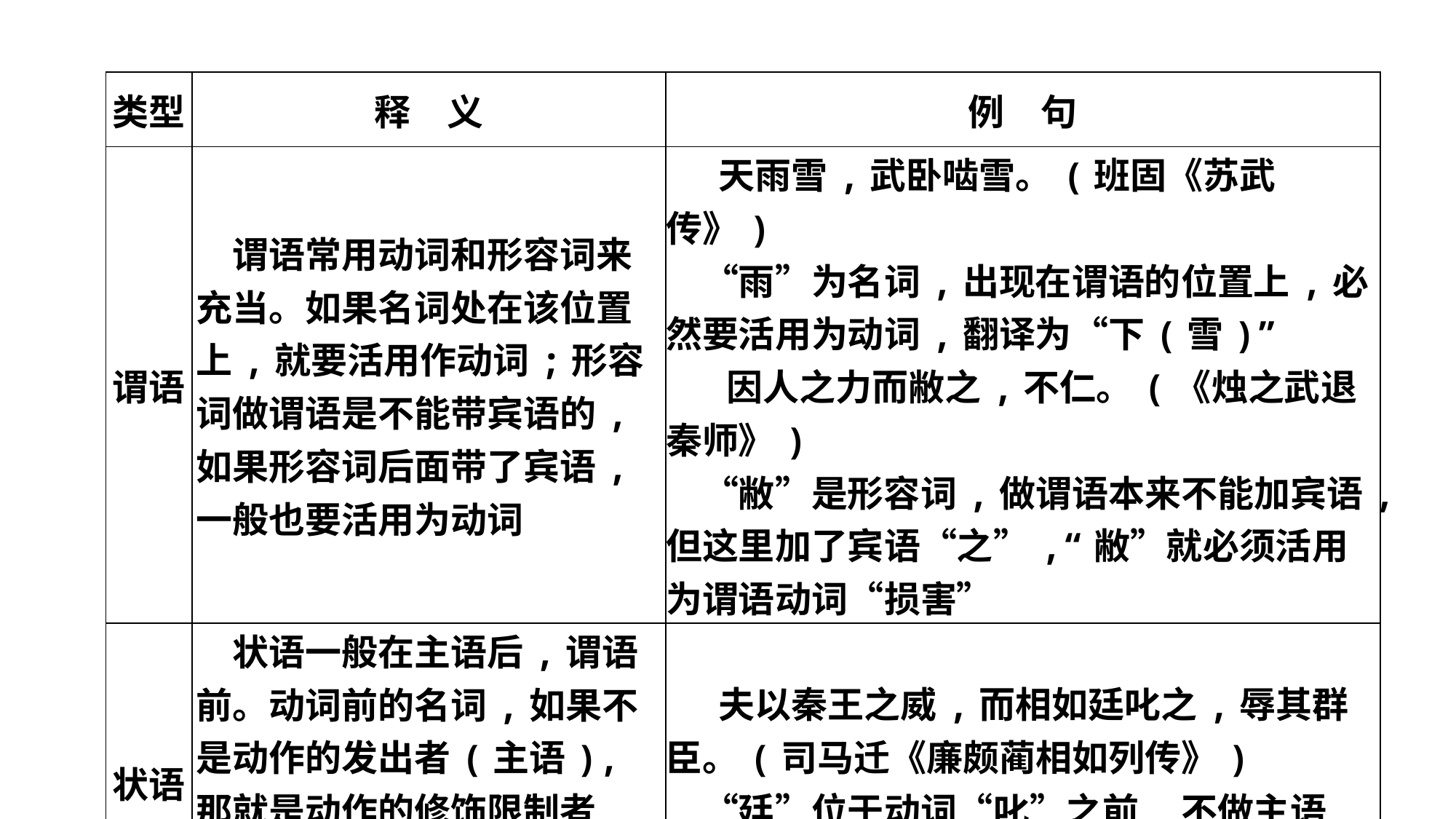

| 类型 | 释　义 | 例　句 |
| --- | --- | --- |
| 谓语 | 谓语常用动词和形容词来充当。如果名词处在该位置上,就要活用作动词;形容词做谓语是不能带宾语的,如果形容词后面带了宾语,一般也要活用为动词 | 天雨雪,武卧啮雪。(班固《苏武传》) 　“雨”为名词,出现在谓语的位置上,必然要活用为动词,翻译为“下(雪)” 　 因人之力而敝之,不仁。(《烛之武退秦师》) 　“敝”是形容词,做谓语本来不能加宾语,但这里加了宾语“之”,“敝”就必须活用为谓语动词“损害” |
| 状语 | 状语一般在主语后,谓语前。动词前的名词,如果不是动作的发出者(主语),那就是动作的修饰限制者,也就起到了状语所起的作用,此时的名词做状语 | 夫以秦王之威,而相如廷叱之,辱其群臣。(司马迁《廉颇蔺相如列传》) 　“廷”位于动词“叱”之前,不做主语,那就只能做状语,表地点 |